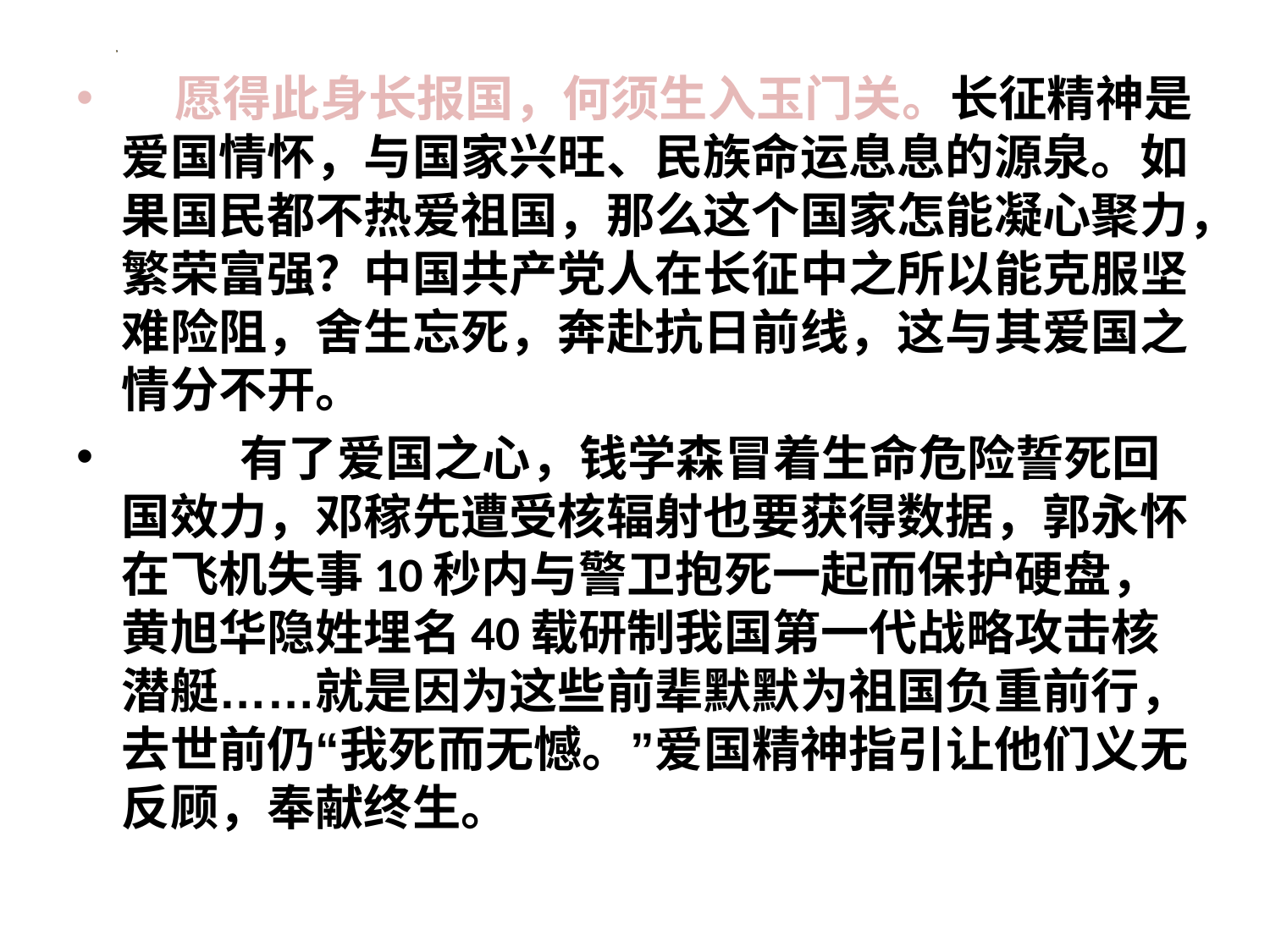

愿得此身长报国，何须生入玉门关。长征精神是爱国情怀，与国家兴旺、民族命运息息的源泉。如果国民都不热爱祖国，那么这个国家怎能凝心聚力，繁荣富强？中国共产党人在长征中之所以能克服坚难险阻，舍生忘死，奔赴抗日前线，这与其爱国之情分不开。
        有了爱国之心，钱学森冒着生命危险誓死回国效力，邓稼先遭受核辐射也要获得数据，郭永怀在飞机失事10秒内与警卫抱死一起而保护硬盘，黄旭华隐姓埋名40载研制我国第一代战略攻击核潜艇……就是因为这些前辈默默为祖国负重前行，去世前仍“我死而无憾。”爱国精神指引让他们义无反顾，奉献终生。